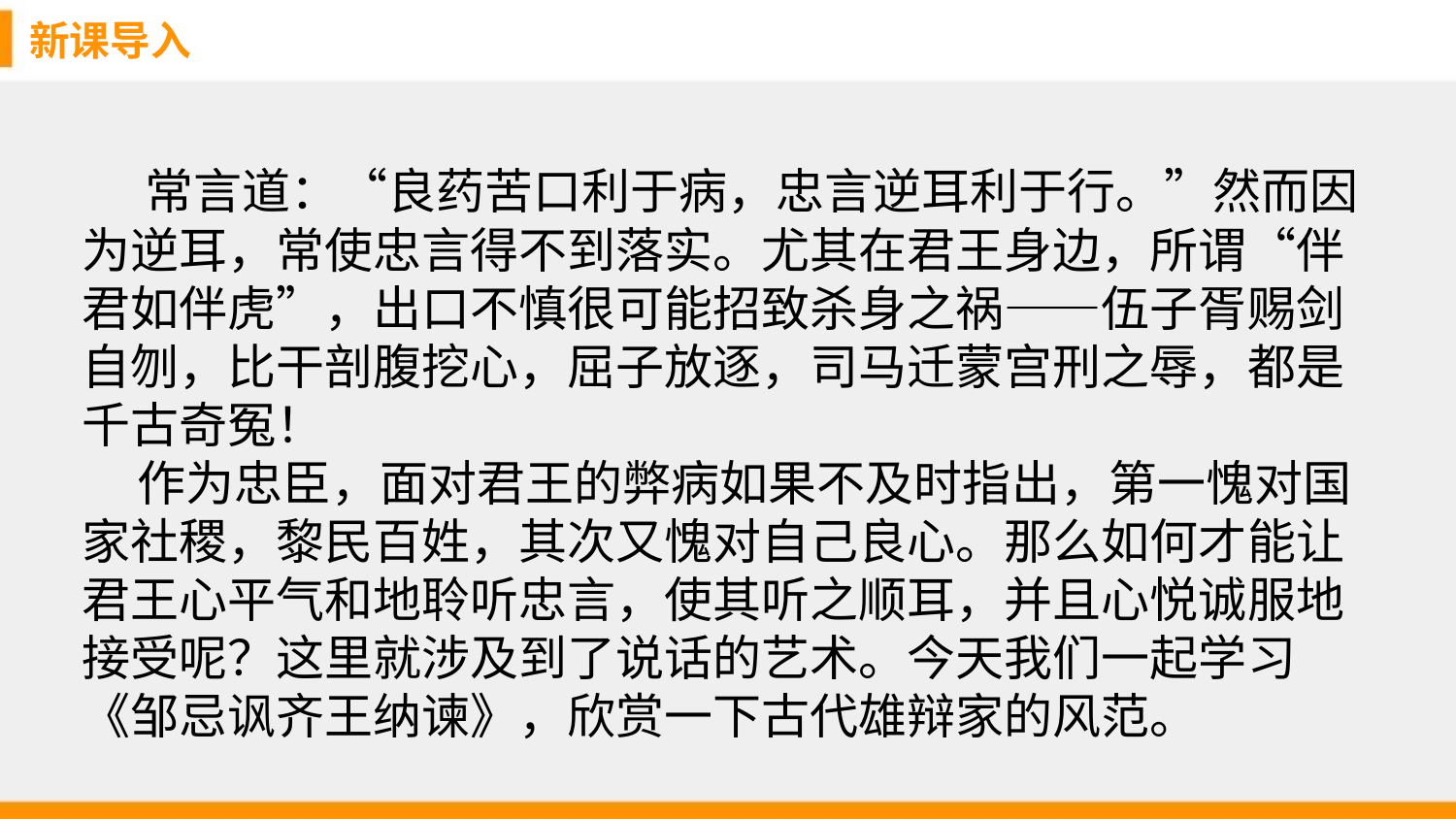

新课导入
    常言道：“良药苦口利于病，忠言逆耳利于行。”然而因为逆耳，常使忠言得不到落实。尤其在君王身边，所谓“伴君如伴虎”，出口不慎很可能招致杀身之祸——伍子胥赐剑自刎，比干剖腹挖心，屈子放逐，司马迁蒙宫刑之辱，都是千古奇冤！
    作为忠臣，面对君王的弊病如果不及时指出，第一愧对国家社稷，黎民百姓，其次又愧对自己良心。那么如何才能让君王心平气和地聆听忠言，使其听之顺耳，并且心悦诚服地接受呢？这里就涉及到了说话的艺术。今天我们一起学习《邹忌讽齐王纳谏》，欣赏一下古代雄辩家的风范。